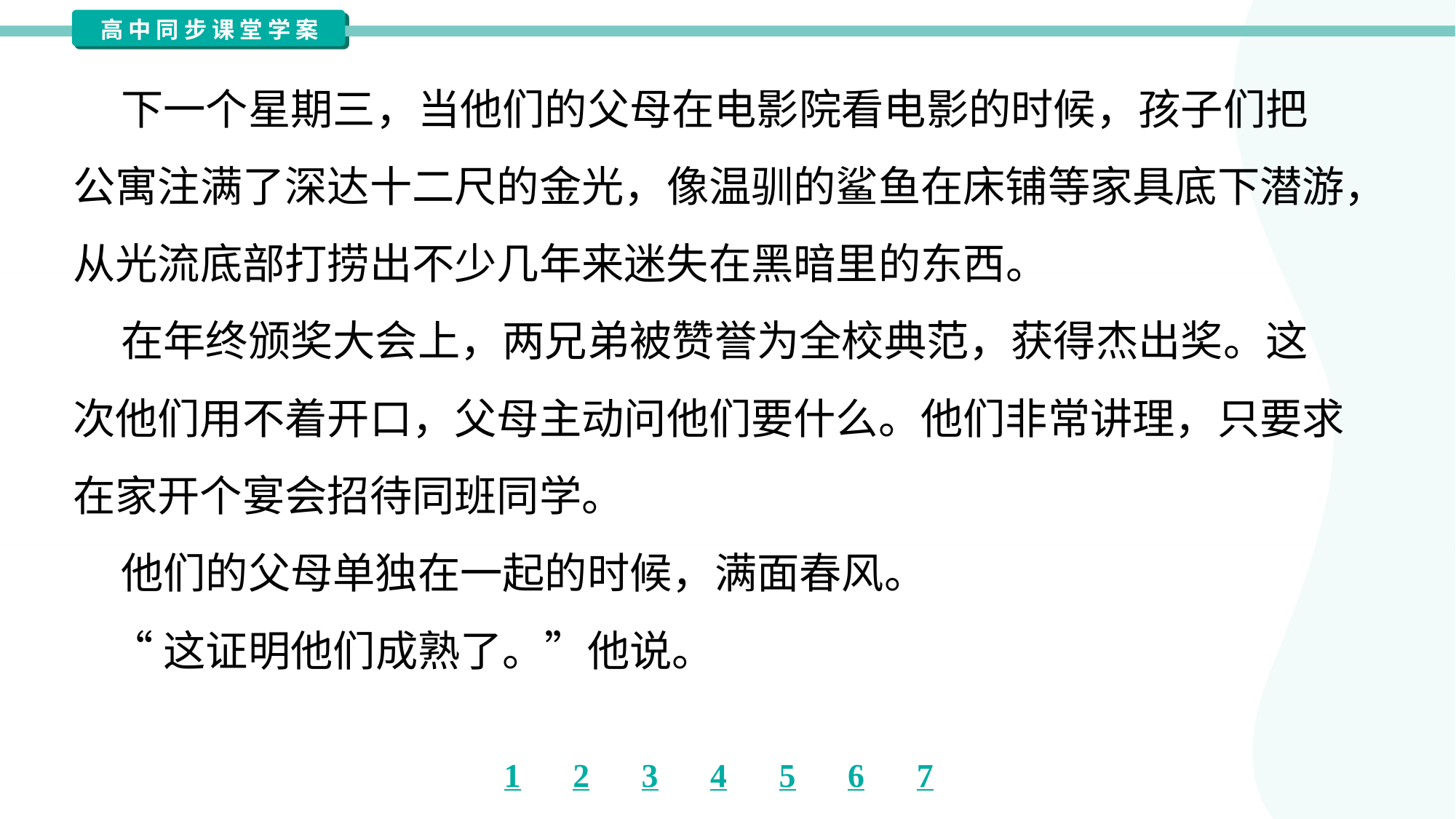

下一个星期三，当他们的父母在电影院看电影的时候，孩子们把
公寓注满了深达十二尺的金光，像温驯的鲨鱼在床铺等家具底下潜游，
从光流底部打捞出不少几年来迷失在黑暗里的东西。
    在年终颁奖大会上，两兄弟被赞誉为全校典范，获得杰出奖。这
次他们用不着开口，父母主动问他们要什么。他们非常讲理，只要求
在家开个宴会招待同班同学。
    他们的父母单独在一起的时候，满面春风。
    “这证明他们成熟了。”他说。